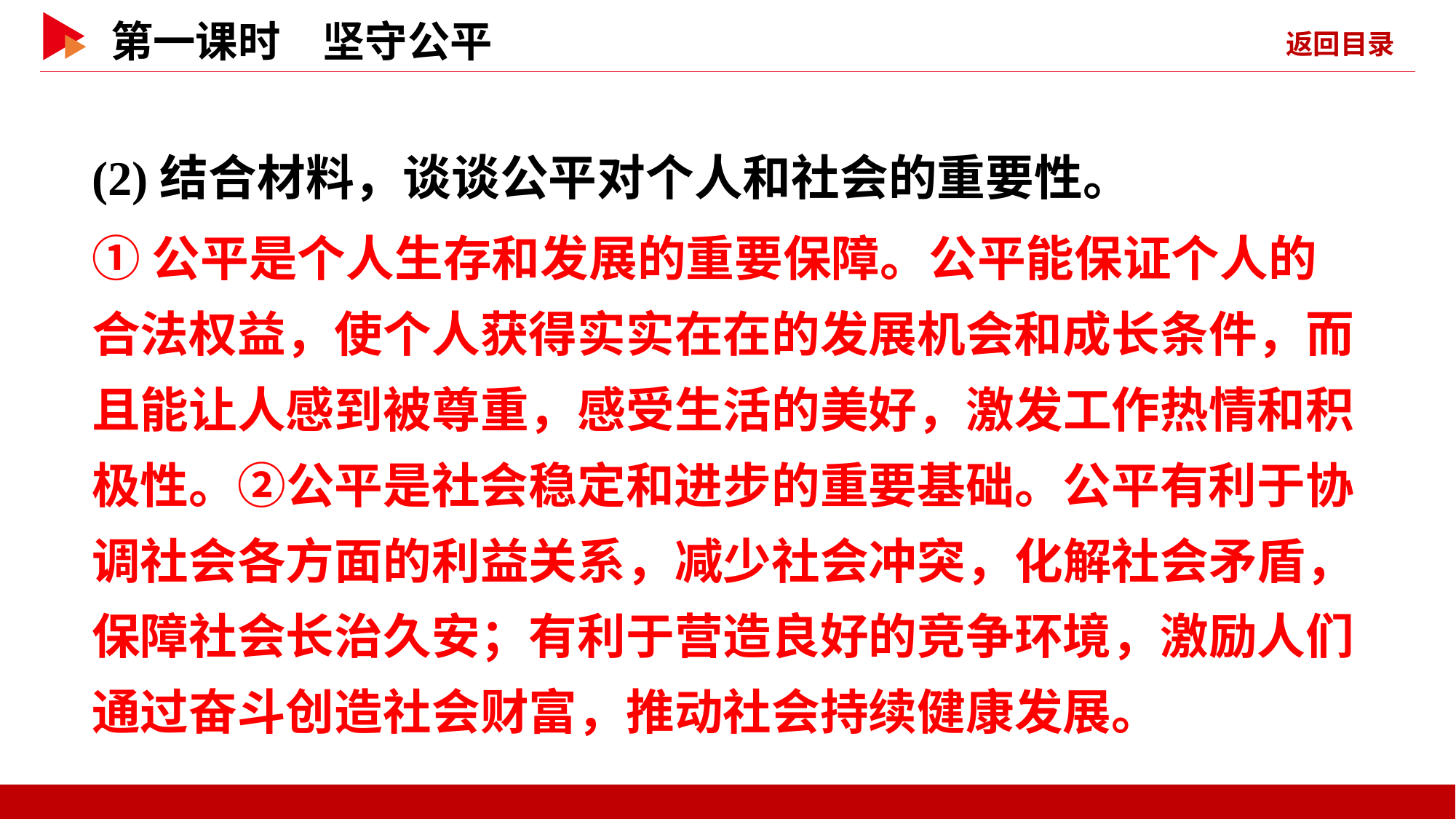

(2)结合材料，谈谈公平对个人和社会的重要性。
①公平是个人生存和发展的重要保障。公平能保证个人的合法权益，使个人获得实实在在的发展机会和成长条件，而且能让人感到被尊重，感受生活的美好，激发工作热情和积极性。②公平是社会稳定和进步的重要基础。公平有利于协调社会各方面的利益关系，减少社会冲突，化解社会矛盾，保障社会长治久安；有利于营造良好的竞争环境，激励人们通过奋斗创造社会财富，推动社会持续健康发展。